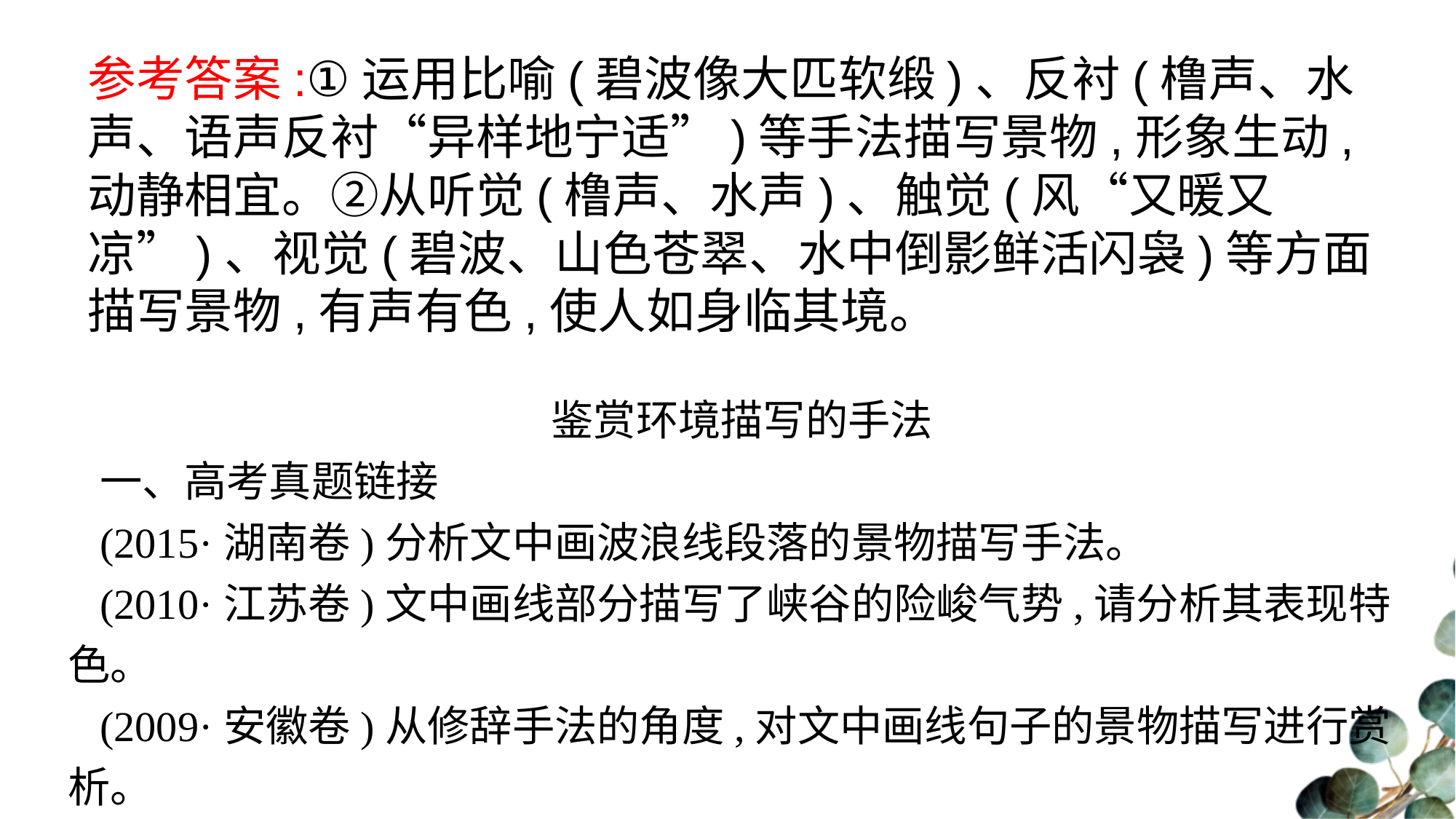

参考答案:①运用比喻(碧波像大匹软缎)、反衬(橹声、水声、语声反衬“异样地宁适”)等手法描写景物,形象生动,动静相宜。②从听觉(橹声、水声)、触觉(风“又暖又凉”)、视觉(碧波、山色苍翠、水中倒影鲜活闪袅)等方面描写景物,有声有色,使人如身临其境。
鉴赏环境描写的手法
一、高考真题链接
(2015·湖南卷)分析文中画波浪线段落的景物描写手法。
(2010·江苏卷)文中画线部分描写了峡谷的险峻气势,请分析其表现特色。
(2009·安徽卷)从修辞手法的角度,对文中画线句子的景物描写进行赏析。